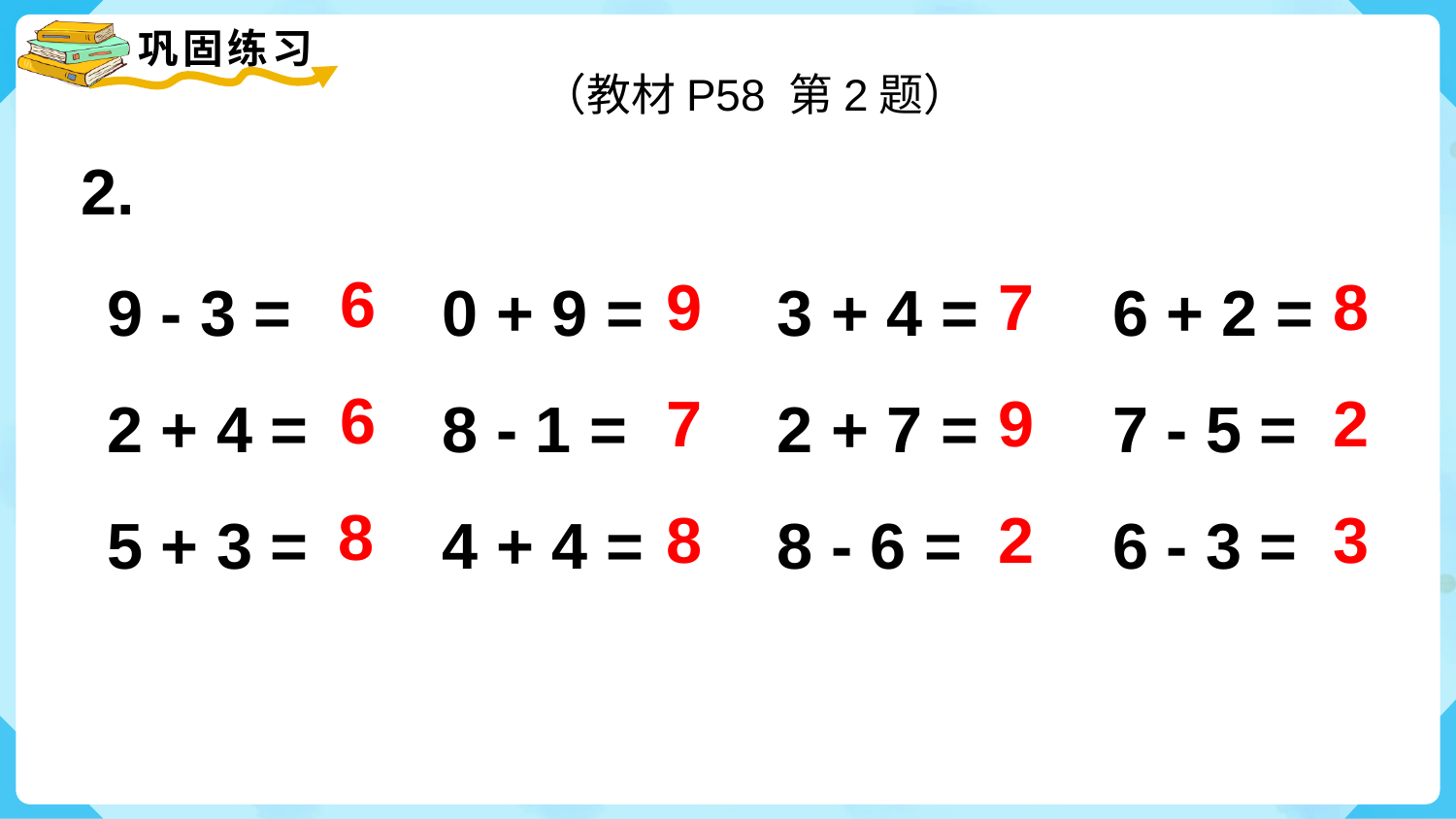

（教材P58 第2题）
2.
9 - 3 =
2 + 4 =
5 + 3 =
0 + 9 =
8 - 1 =
4 + 4 =
3 + 4 =
2 + 7 =
8 - 6 =
6 + 2 =
7 - 5 =
6 - 3 =
6
9
7
8
6
7
9
2
8
8
2
3